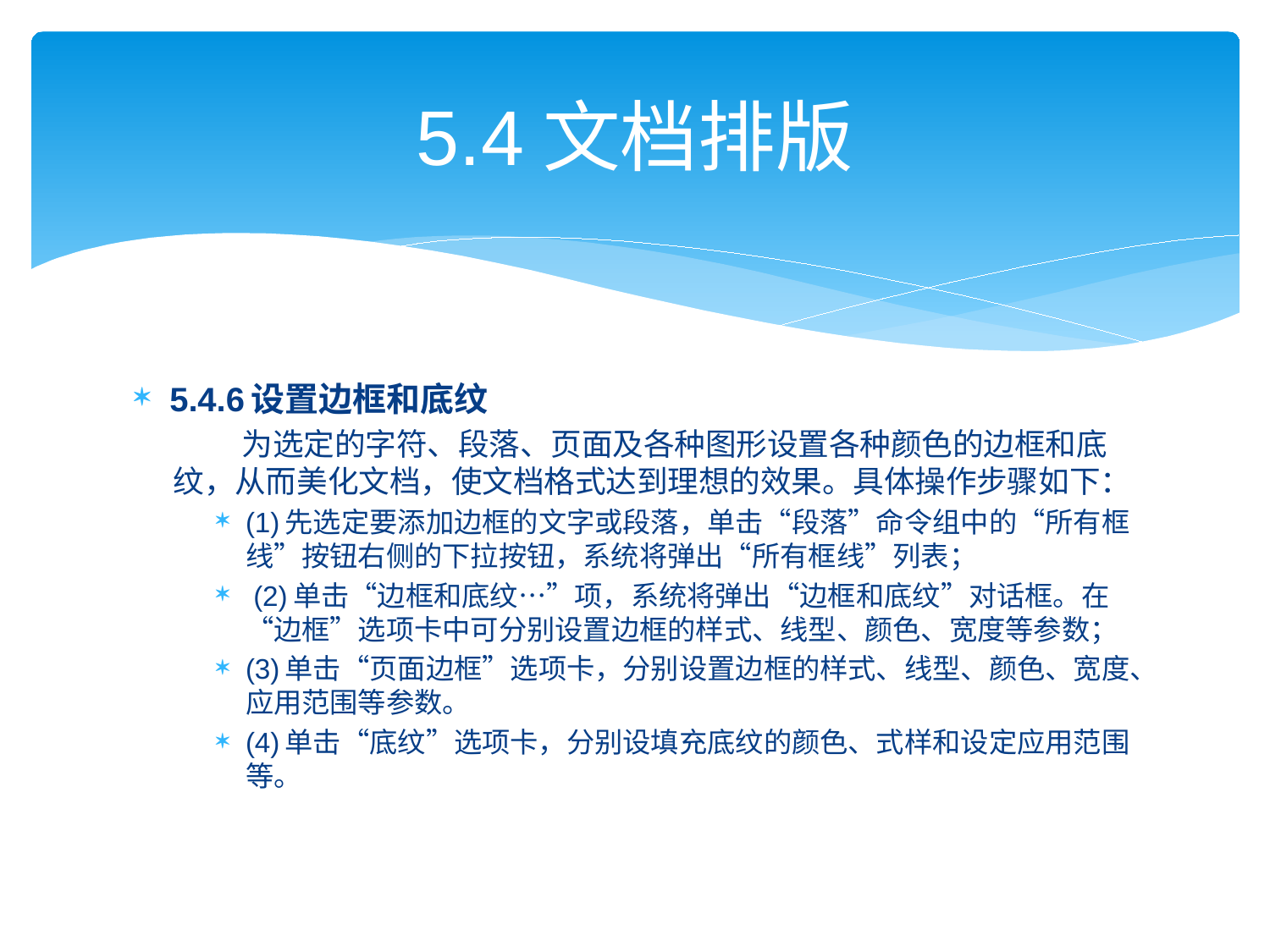

# 5.4文档排版
5.4.6设置边框和底纹
         为选定的字符、段落、页面及各种图形设置各种颜色的边框和底纹，从而美化文档，使文档格式达到理想的效果。具体操作步骤如下：
(1)先选定要添加边框的文字或段落，单击“段落”命令组中的“所有框线”按钮右侧的下拉按钮，系统将弹出“所有框线”列表；
 (2)单击“边框和底纹…”项，系统将弹出“边框和底纹”对话框。在“边框”选项卡中可分别设置边框的样式、线型、颜色、宽度等参数；
(3)单击“页面边框”选项卡，分别设置边框的样式、线型、颜色、宽度、应用范围等参数。
(4)单击“底纹”选项卡，分别设填充底纹的颜色、式样和设定应用范围等。